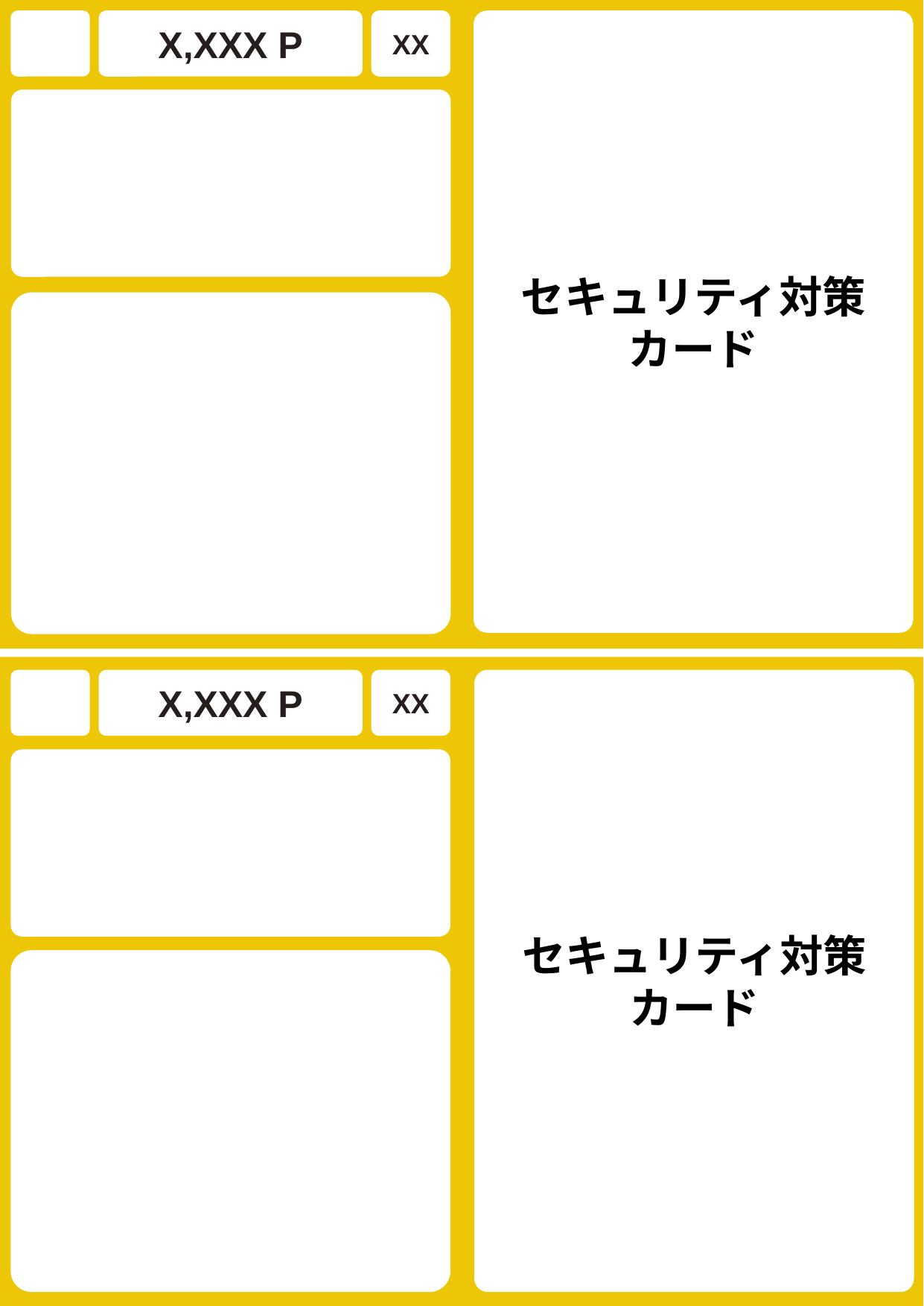

X,XXX P
XX
セキュリティ対策
カード

セキュリティ対策
カード

X,XXX P
XX